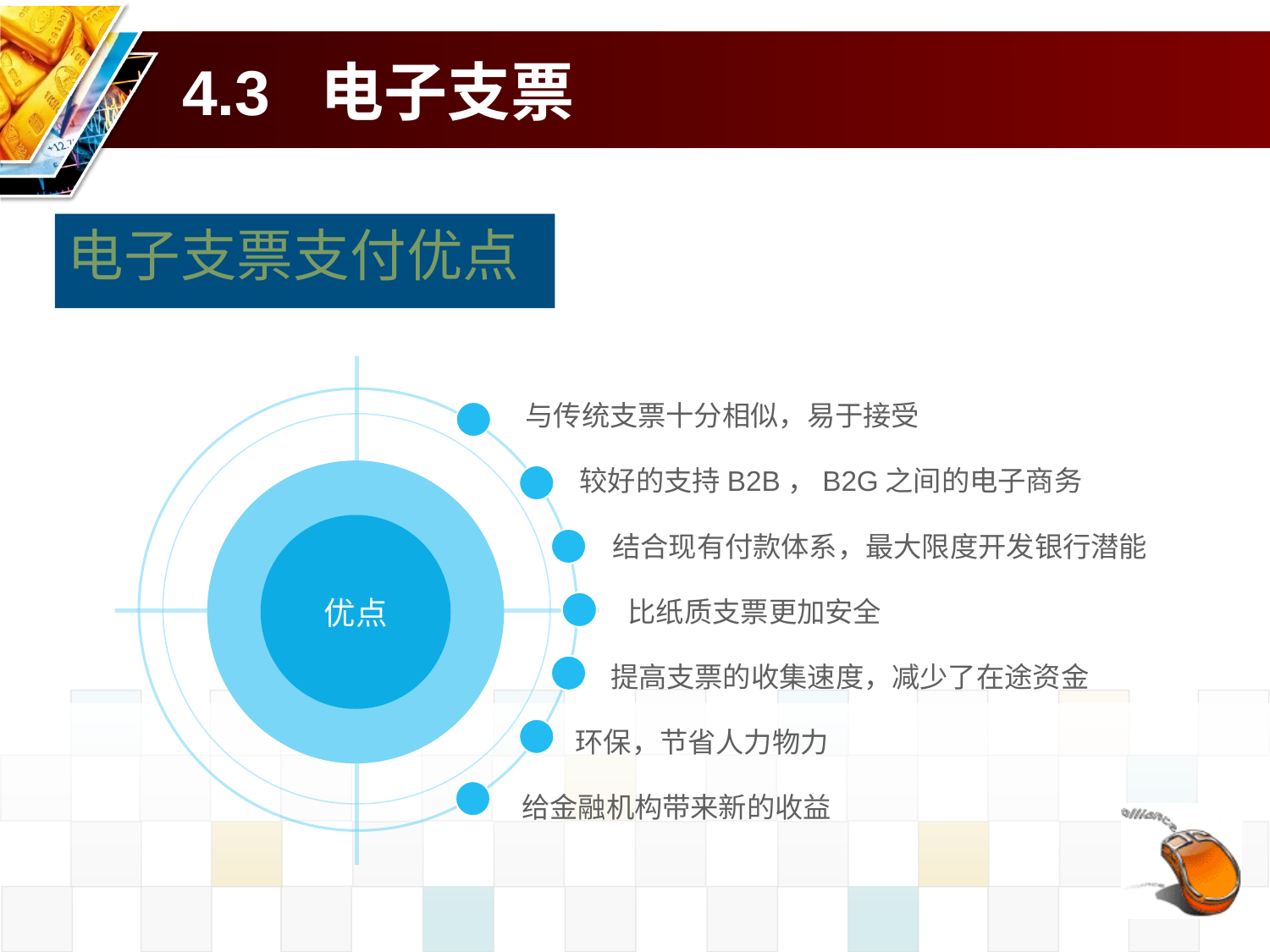

# 4.3  电子支票
电子支票支付优点

与传统支票十分相似，易于接受

较好的支持B2B，B2G之间的电子商务

优点
结合现有付款体系，最大限度开发银行潜能

比纸质支票更加安全

提高支票的收集速度，减少了在途资金

环保，节省人力物力

给金融机构带来新的收益